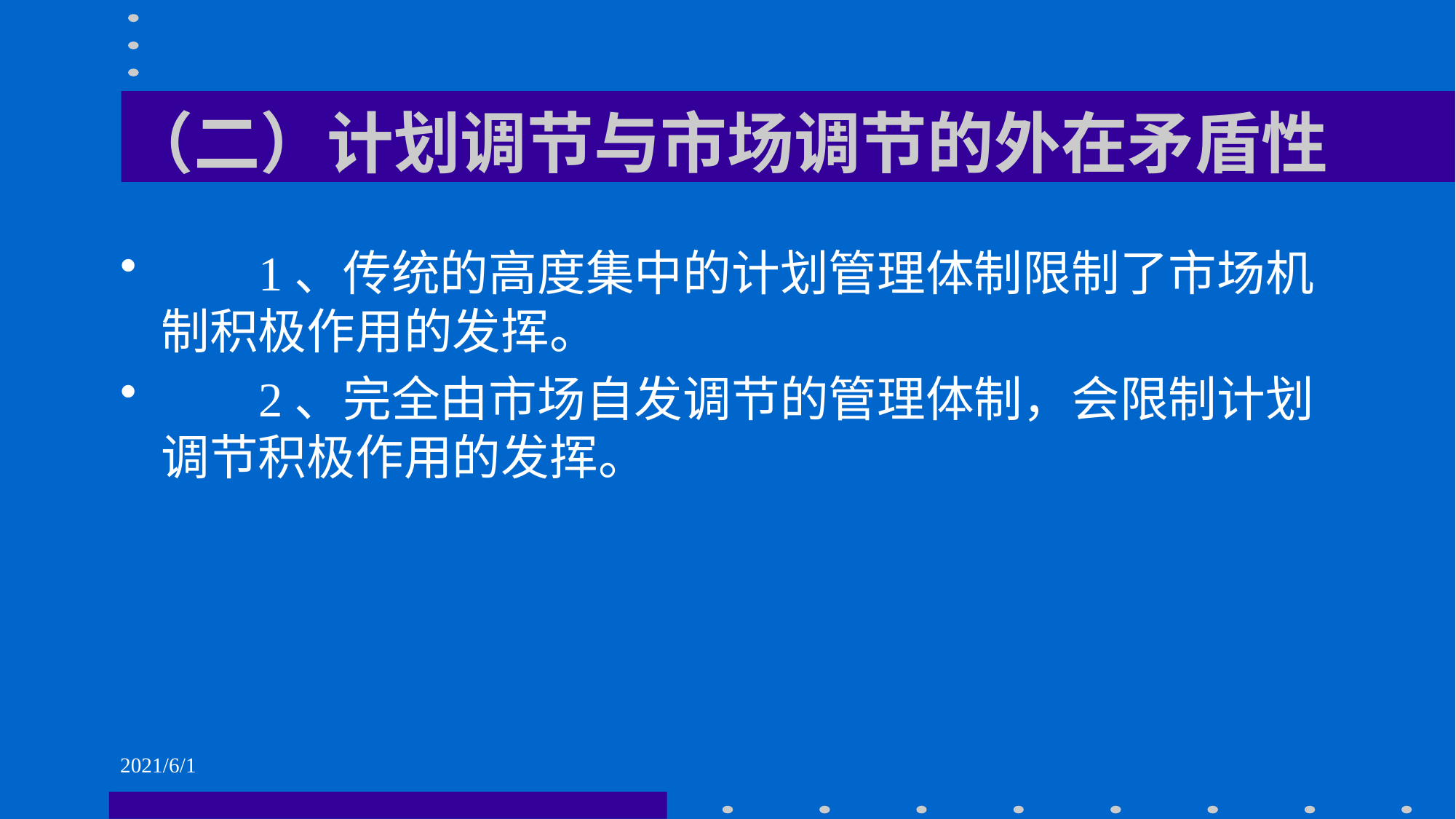

# （二）计划调节与市场调节的外在矛盾性
        1、传统的高度集中的计划管理体制限制了市场机制积极作用的发挥。
        2、完全由市场自发调节的管理体制，会限制计划调节积极作用的发挥。
2021/6/1